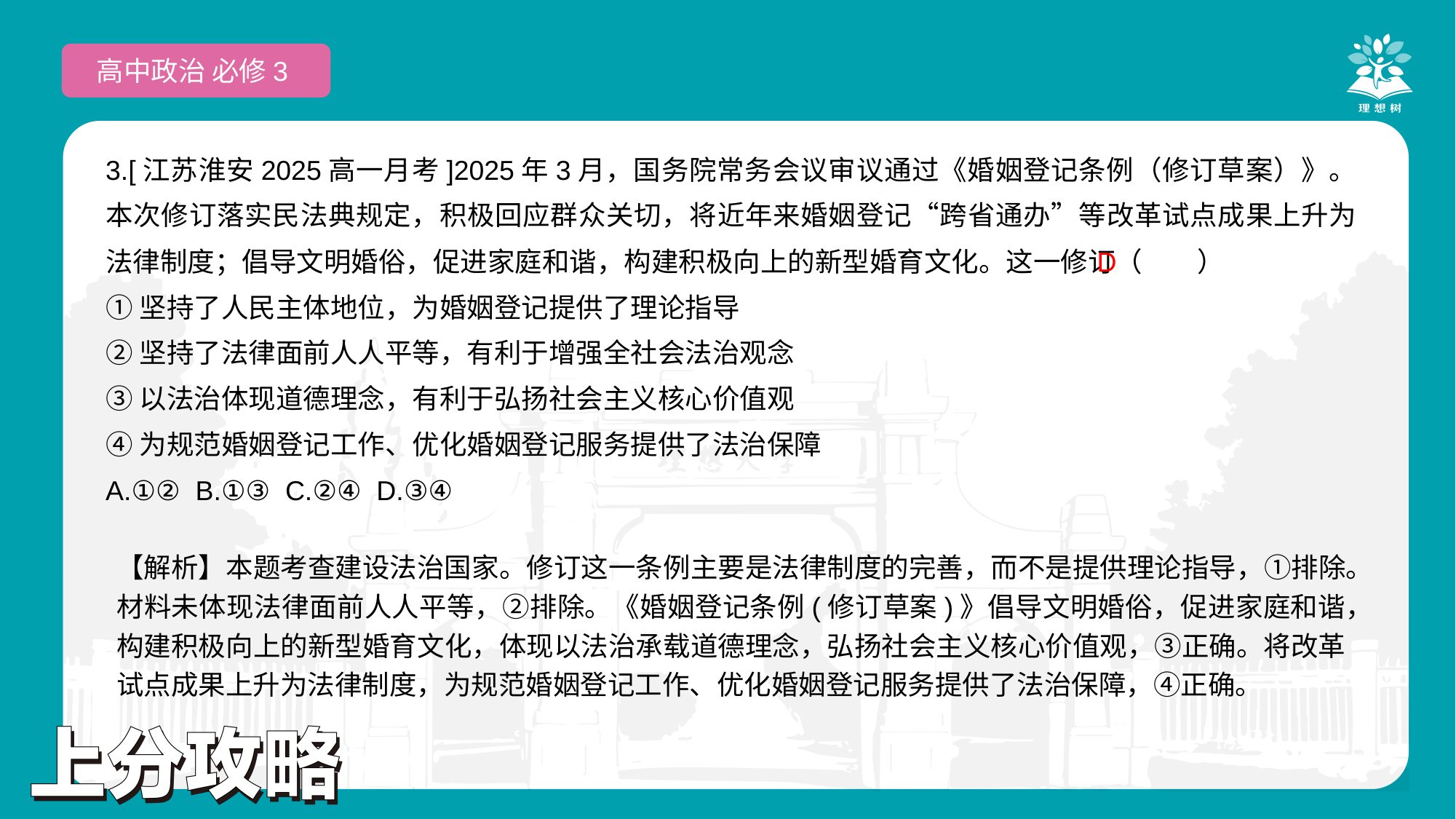

高中政治 必修3
3.[江苏淮安2025高一月考]2025年3月，国务院常务会议审议通过《婚姻登记条例（修订草案）》。本次修订落实民法典规定，积极回应群众关切，将近年来婚姻登记“跨省通办”等改革试点成果上升为法律制度；倡导文明婚俗，促进家庭和谐，构建积极向上的新型婚育文化。这一修订（　　）
①坚持了人民主体地位，为婚姻登记提供了理论指导
②坚持了法律面前人人平等，有利于增强全社会法治观念
③以法治体现道德理念，有利于弘扬社会主义核心价值观
④为规范婚姻登记工作、优化婚姻登记服务提供了法治保障
A.①②  B.①③  C.②④  D.③④
 D
【解析】本题考查建设法治国家。修订这一条例主要是法律制度的完善，而不是提供理论指导，①排除。材料未体现法律面前人人平等，②排除。《婚姻登记条例(修订草案)》倡导文明婚俗，促进家庭和谐，构建积极向上的新型婚育文化，体现以法治承载道德理念，弘扬社会主义核心价值观，③正确。将改革试点成果上升为法律制度，为规范婚姻登记工作、优化婚姻登记服务提供了法治保障，④正确。